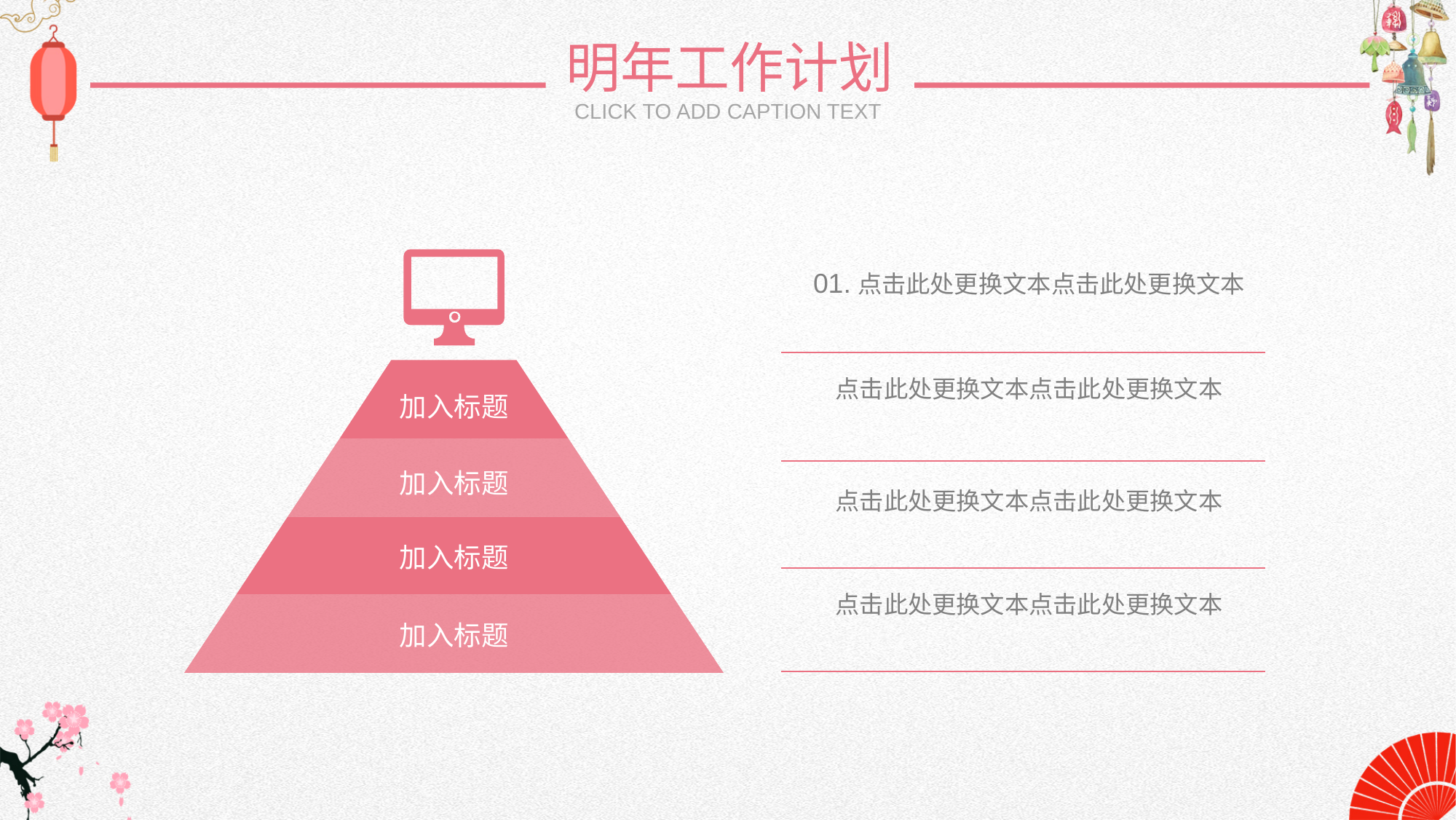

明年工作计划

CLICK TO ADD CAPTION TEXT

加入标题

加入标题

加入标题

加入标题
01.点击此处更换文本点击此处更换文本
点击此处更换文本点击此处更换文本
点击此处更换文本点击此处更换文本
点击此处更换文本点击此处更换文本